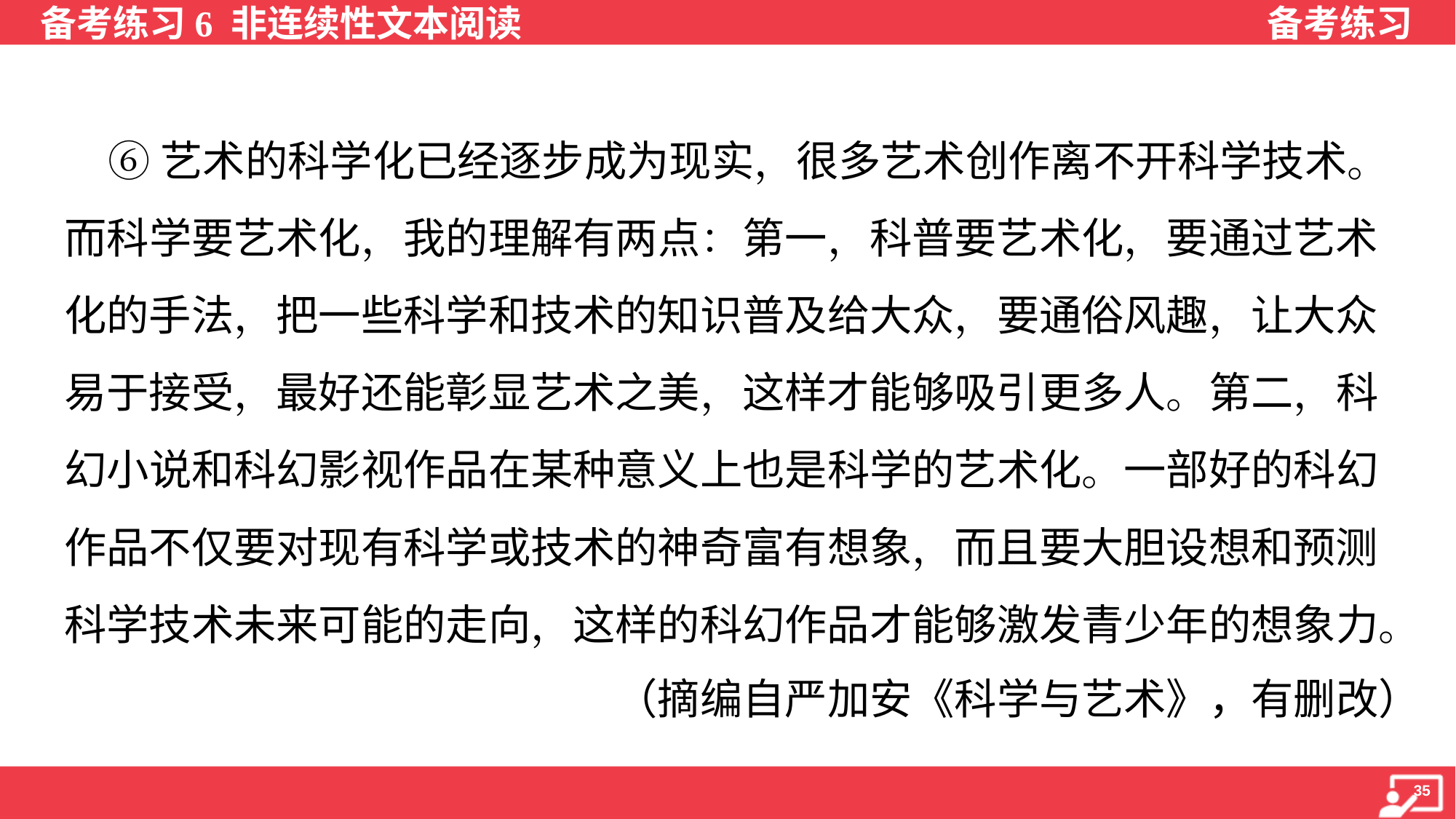

⑥艺术的科学化已经逐步成为现实，很多艺术创作离不开科学技术。
而科学要艺术化，我的理解有两点：第一，科普要艺术化，要通过艺术
化的手法，把一些科学和技术的知识普及给大众，要通俗风趣，让大众
易于接受，最好还能彰显艺术之美，这样才能够吸引更多人。第二，科
幻小说和科幻影视作品在某种意义上也是科学的艺术化。一部好的科幻
作品不仅要对现有科学或技术的神奇富有想象，而且要大胆设想和预测
科学技术未来可能的走向，这样的科幻作品才能够激发青少年的想象力。
（摘编自严加安《科学与艺术》，有删改）